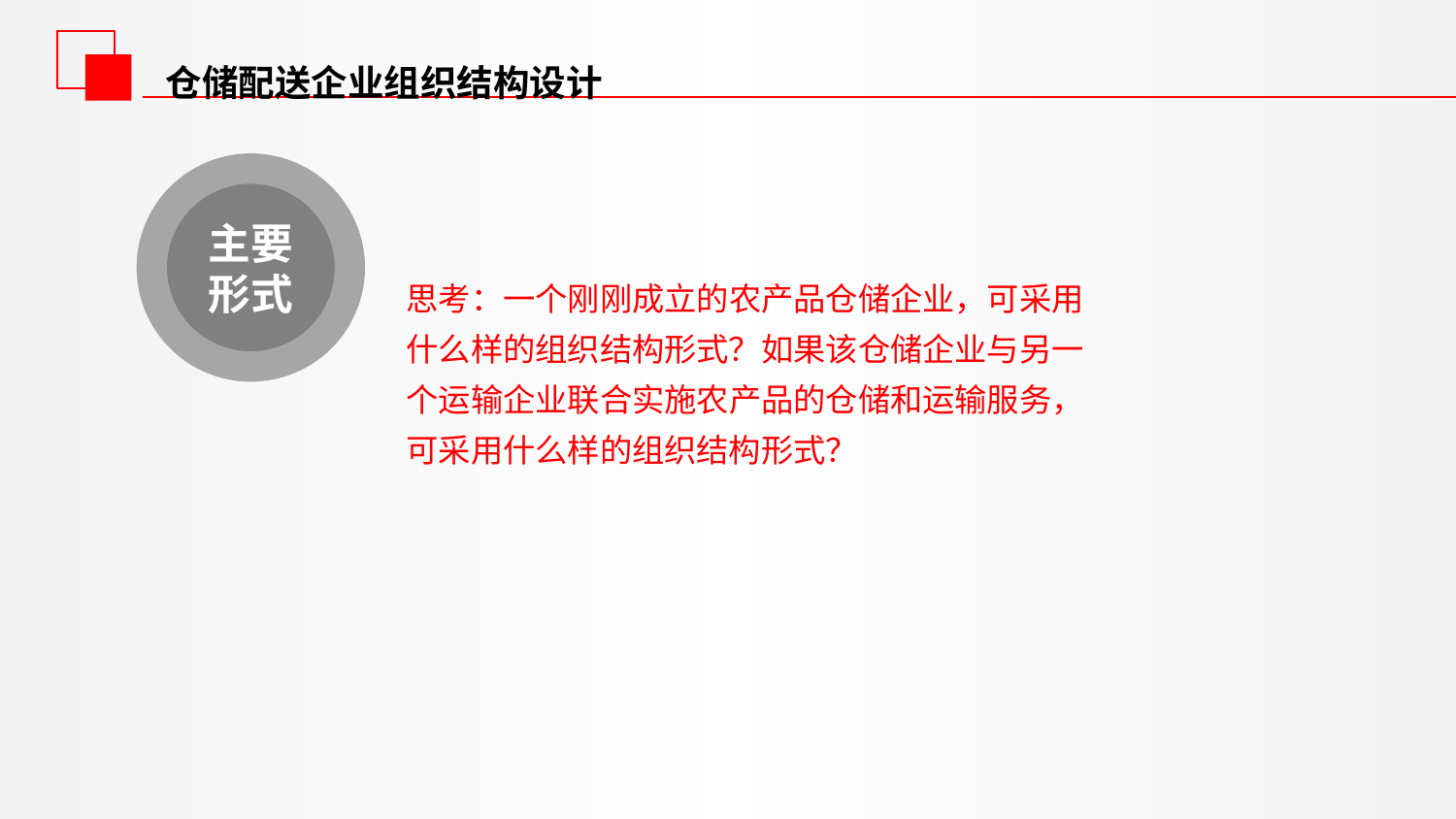

仓储配送企业组织结构设计
主要形式
思考：一个刚刚成立的农产品仓储企业，可采用什么样的组织结构形式？如果该仓储企业与另一个运输企业联合实施农产品的仓储和运输服务，可采用什么样的组织结构形式？